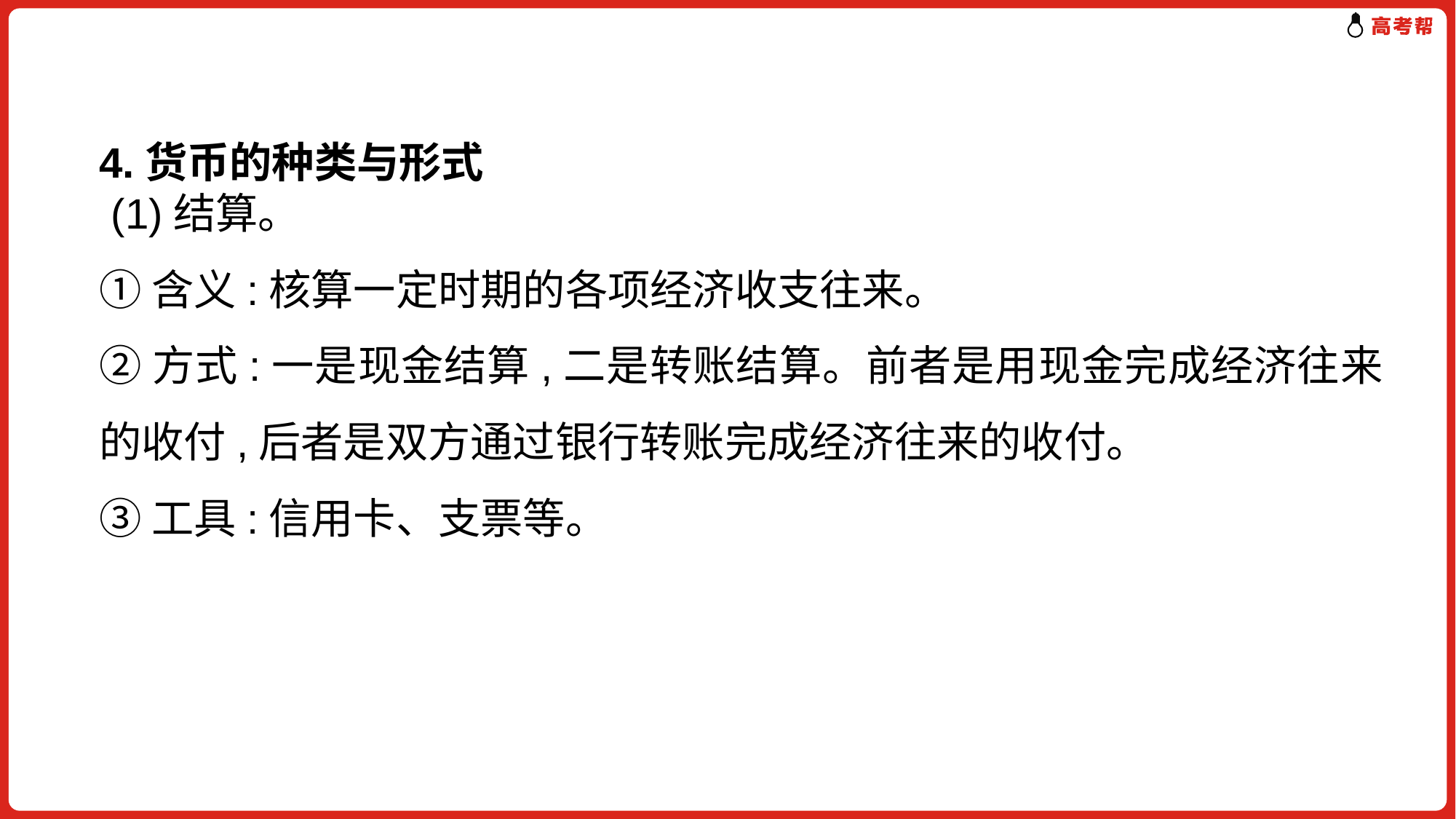

4.货币的种类与形式
 (1)结算。
①含义:核算一定时期的各项经济收支往来。
②方式:一是现金结算,二是转账结算。前者是用现金完成经济往来的收付,后者是双方通过银行转账完成经济往来的收付。
③工具:信用卡、支票等。